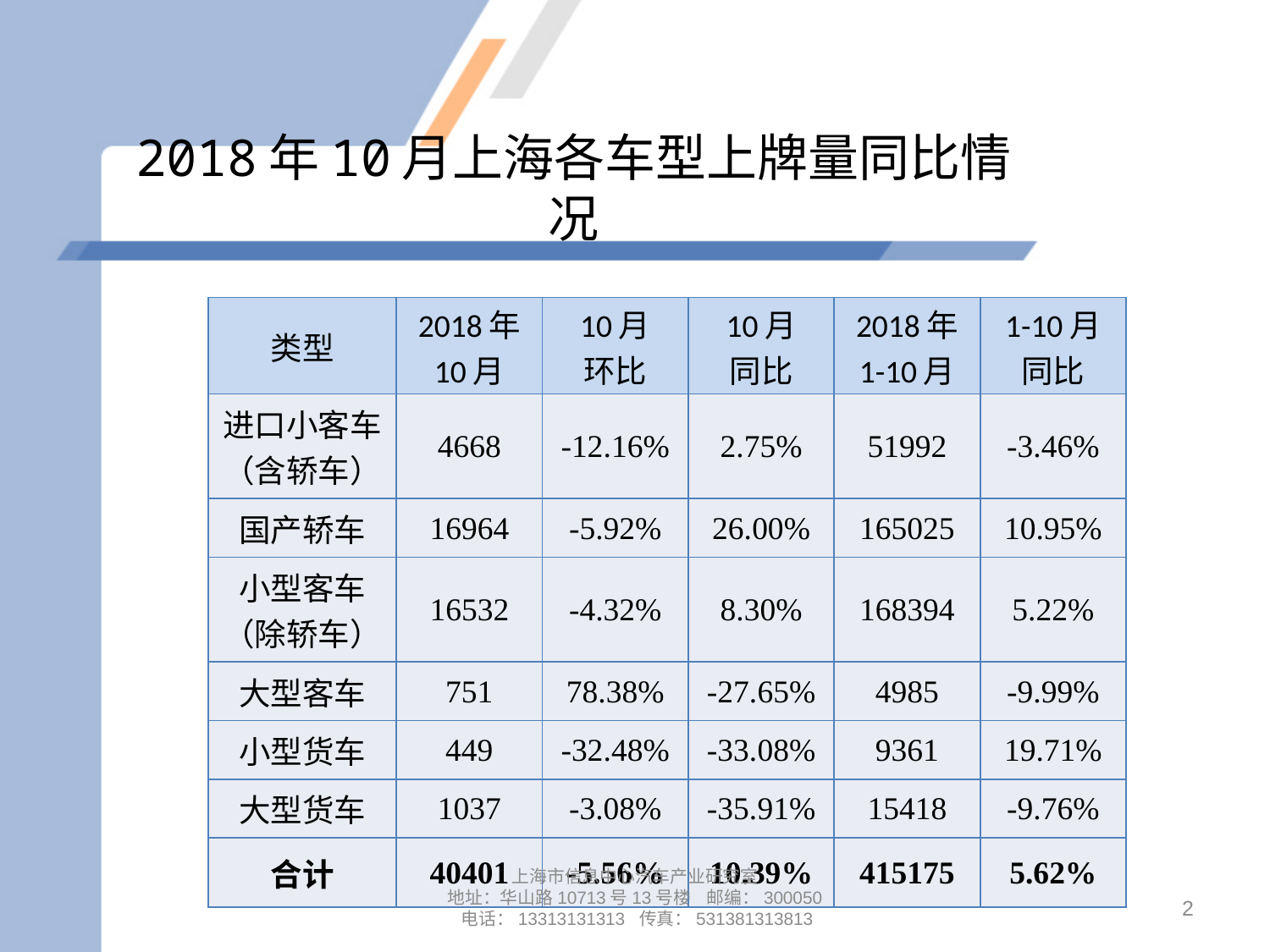

# 2018年10月上海各车型上牌量同比情况

| 类型 | 2018年 10月 | 10月 环比 | 10月 同比 | 2018年 1-10月 | 1-10月 同比 |
| --- | --- | --- | --- | --- | --- |
| 进口小客车 （含轿车） | 4668 | -12.16% | 2.75% | 51992 | -3.46% |
| 国产轿车 | 16964 | -5.92% | 26.00% | 165025 | 10.95% |
| 小型客车 （除轿车） | 16532 | -4.32% | 8.30% | 168394 | 5.22% |
| 大型客车 | 751 | 78.38% | -27.65% | 4985 | -9.99% |
| 小型货车 | 449 | -32.48% | -33.08% | 9361 | 19.71% |
| 大型货车 | 1037 | -3.08% | -35.91% | 15418 | -9.76% |
| 合计 | 40401 | -5.56% | 10.39% | 415175 | 5.62% |
上海市信息中心汽车产业研究室
地址：华山路10713号13号楼    邮编：300050  电话：13313131313  传真：531381313813

2